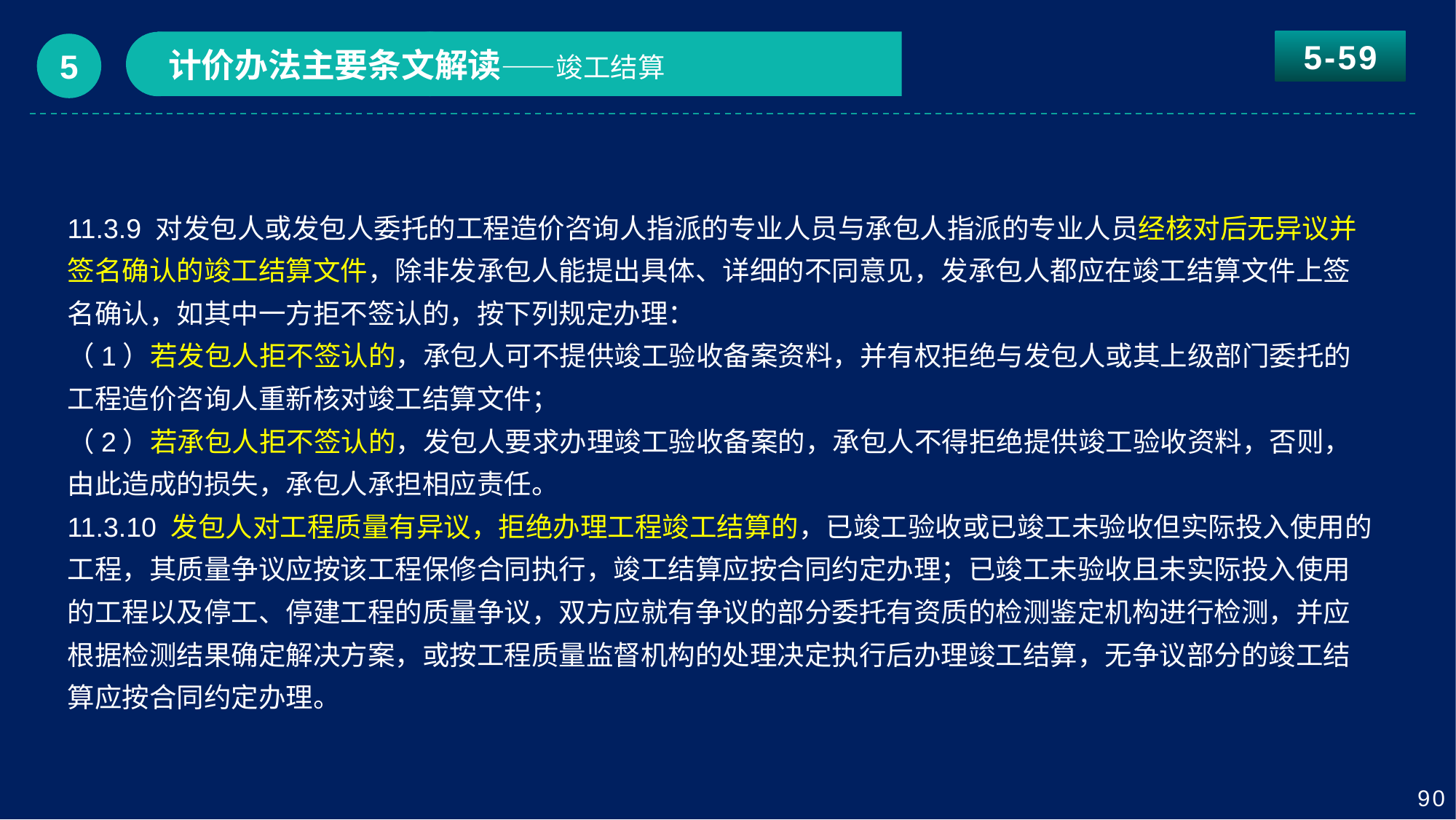

5-59
计价办法主要条文解读——竣工结算

5
11.3.9 对发包人或发包人委托的工程造价咨询人指派的专业人员与承包人指派的专业人员经核对后无异议并签名确认的竣工结算文件，除非发承包人能提出具体、详细的不同意见，发承包人都应在竣工结算文件上签名确认，如其中一方拒不签认的，按下列规定办理：
（1）若发包人拒不签认的，承包人可不提供竣工验收备案资料，并有权拒绝与发包人或其上级部门委托的工程造价咨询人重新核对竣工结算文件；
（2）若承包人拒不签认的，发包人要求办理竣工验收备案的，承包人不得拒绝提供竣工验收资料，否则，由此造成的损失，承包人承担相应责任。
11.3.10 发包人对工程质量有异议，拒绝办理工程竣工结算的，已竣工验收或已竣工未验收但实际投入使用的工程，其质量争议应按该工程保修合同执行，竣工结算应按合同约定办理；已竣工未验收且未实际投入使用的工程以及停工、停建工程的质量争议，双方应就有争议的部分委托有资质的检测鉴定机构进行检测，并应根据检测结果确定解决方案，或按工程质量监督机构的处理决定执行后办理竣工结算，无争议部分的竣工结算应按合同约定办理。
90